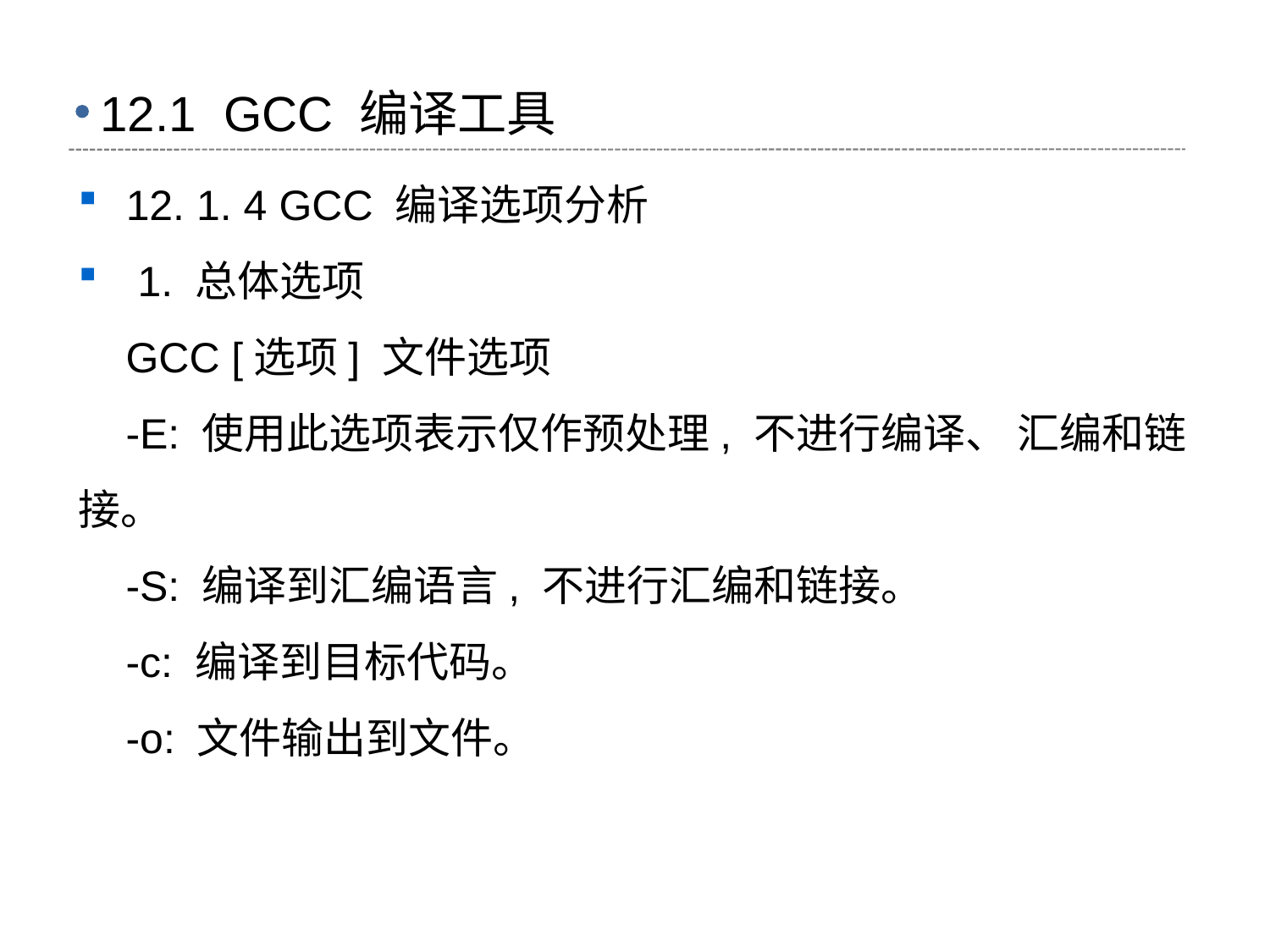

# 12.1  GCC 编译工具
12. 1. 4 GCC 编译选项分析
 1. 总体选项
    GCC [选项] 文件选项
    -E: 使用此选项表示仅作预处理, 不进行编译、 汇编和链接。
    -S: 编译到汇编语言, 不进行汇编和链接。
    -c: 编译到目标代码。
    -o: 文件输出到文件。